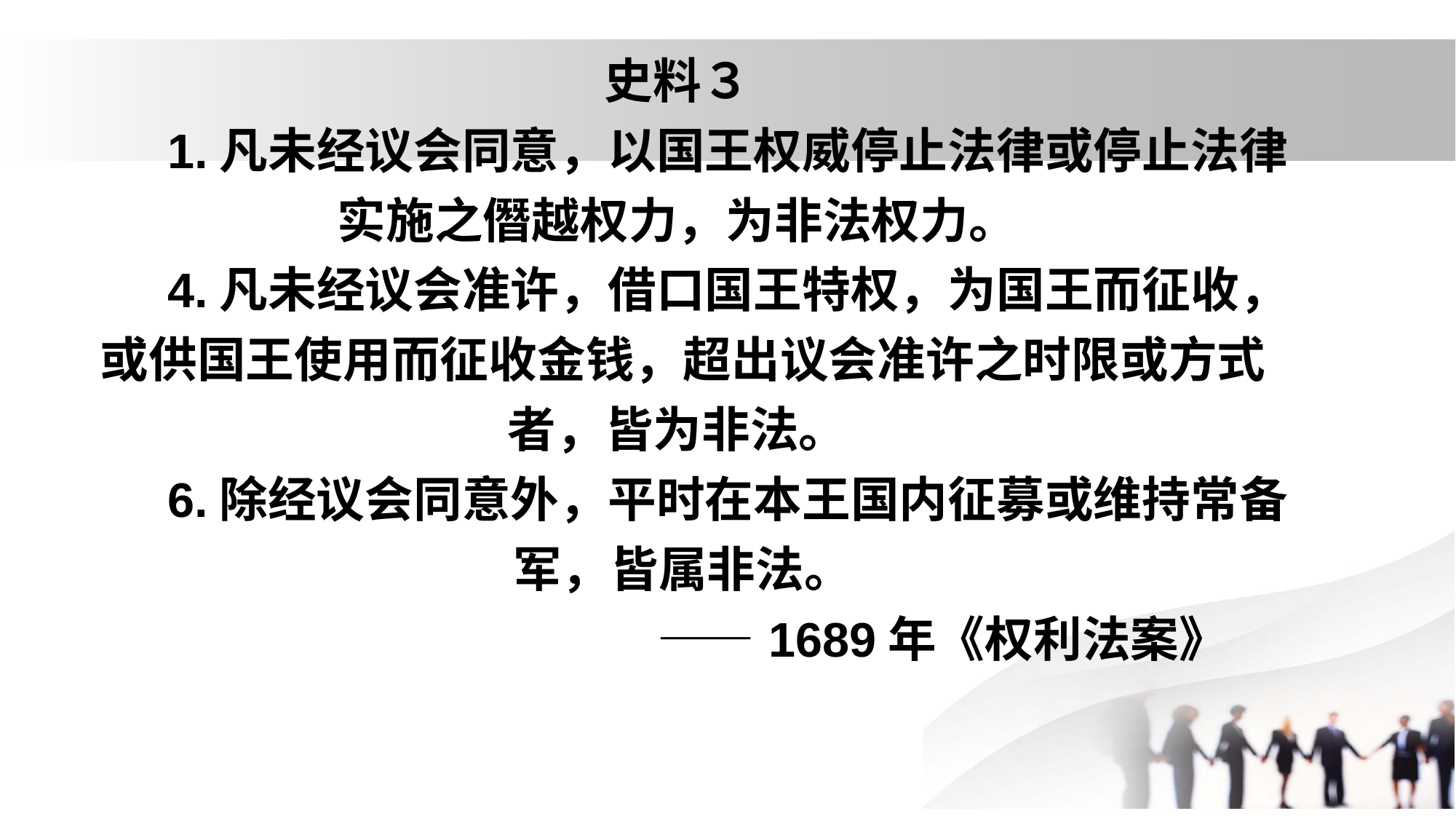

# 史料３ 1.凡未经议会同意，以国王权威停止法律或停止法律实施之僭越权力，为非法权力。 4.凡未经议会准许，借口国王特权，为国王而征收，或供国王使用而征收金钱，超出议会准许之时限或方式 者，皆为非法。 6.除经议会同意外，平时在本王国内征募或维持常备军，皆属非法。 ——1689年《权利法案》